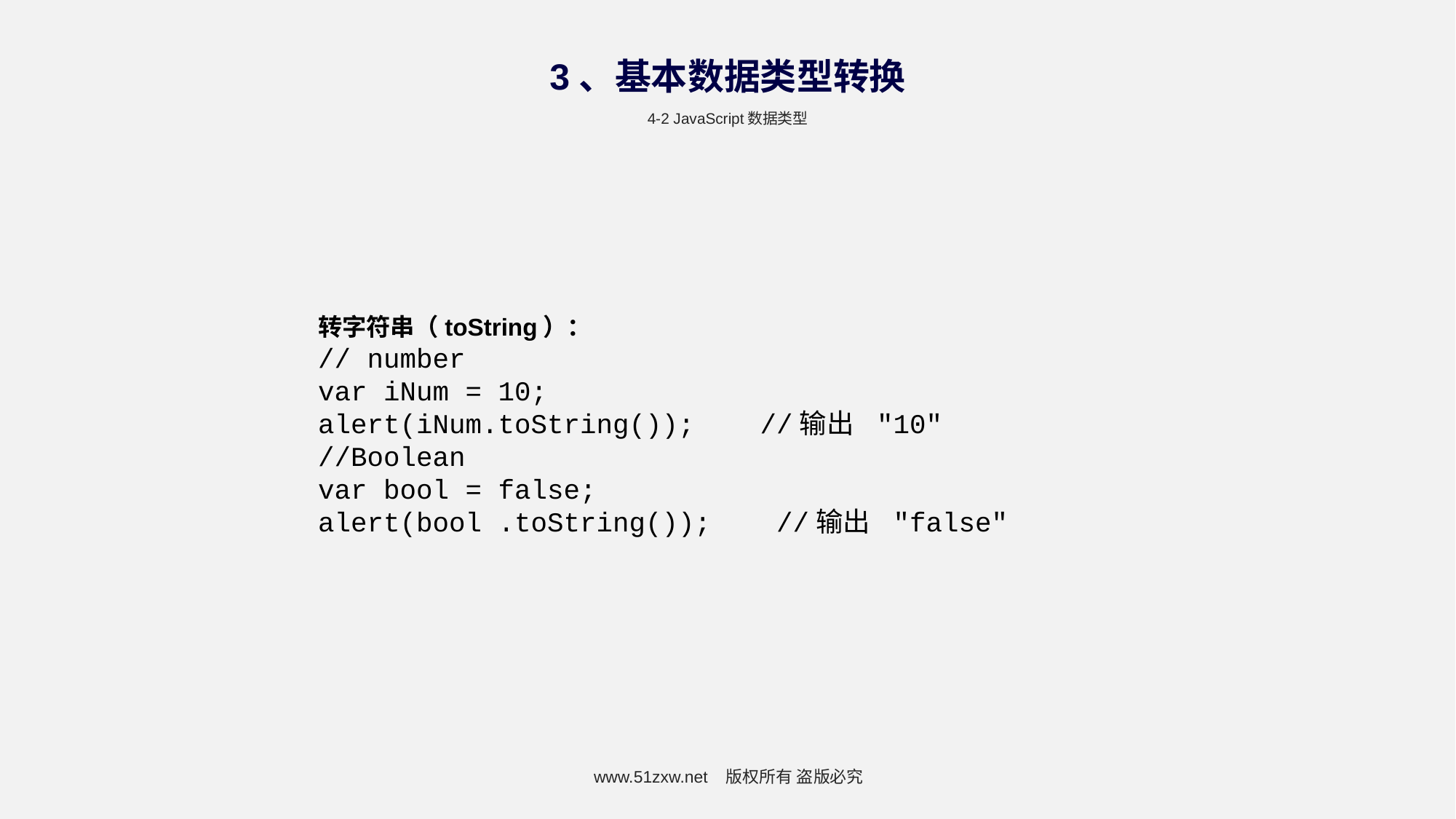

3、基本数据类型转换
4-2 JavaScript数据类型
转字符串（toString）：
// number
var iNum = 10;
alert(iNum.toString());    //输出 "10"
//Boolean
var bool = false;
alert(bool .toString());    //输出 "false"
www.51zxw.net   版权所有 盗版必究